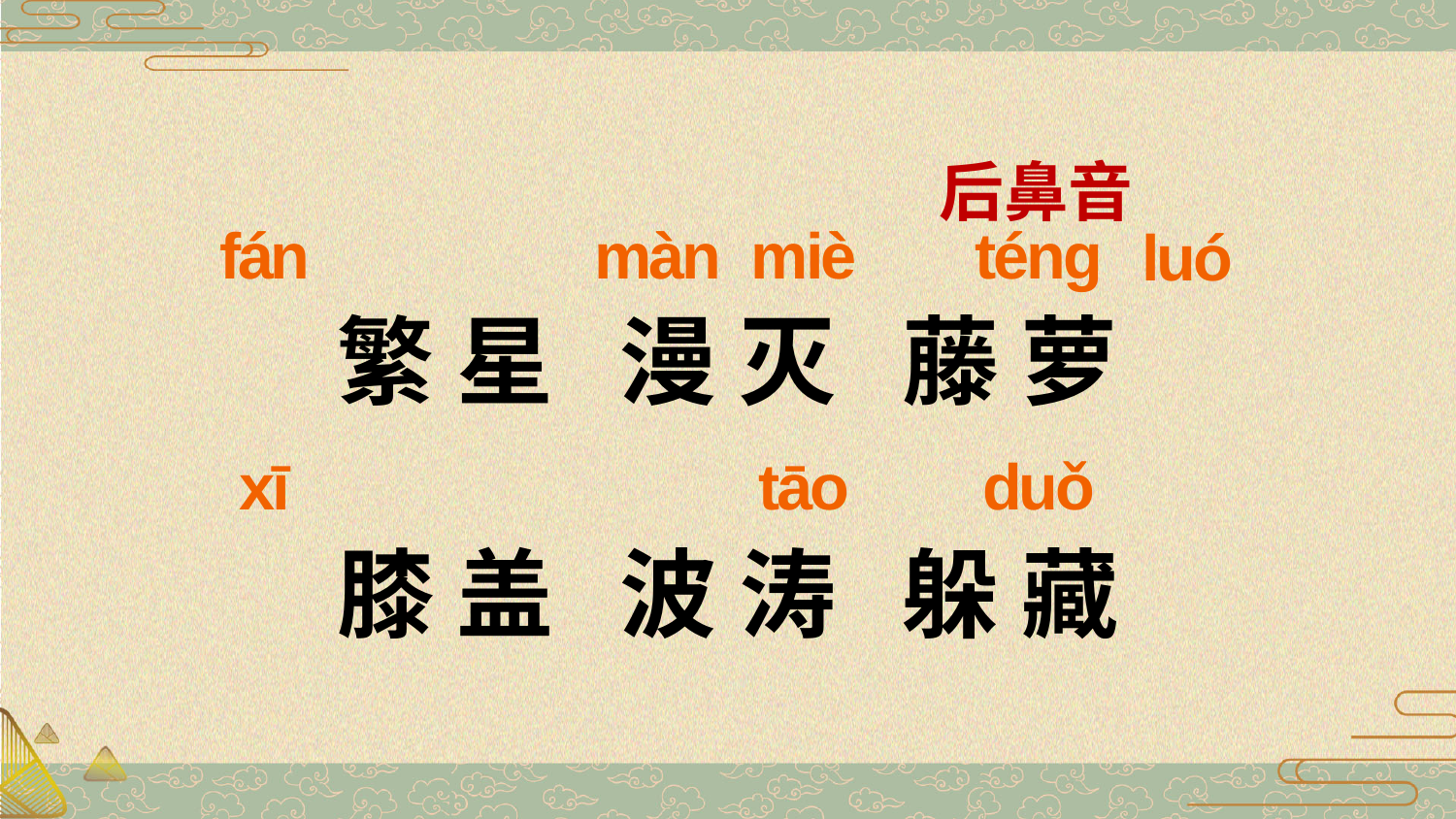

后鼻音
繁 星   漫 灭   藤 萝
膝 盖   波 涛   躲 藏
fán
màn
miè
ténɡ
luó
xī
tāo
duǒ